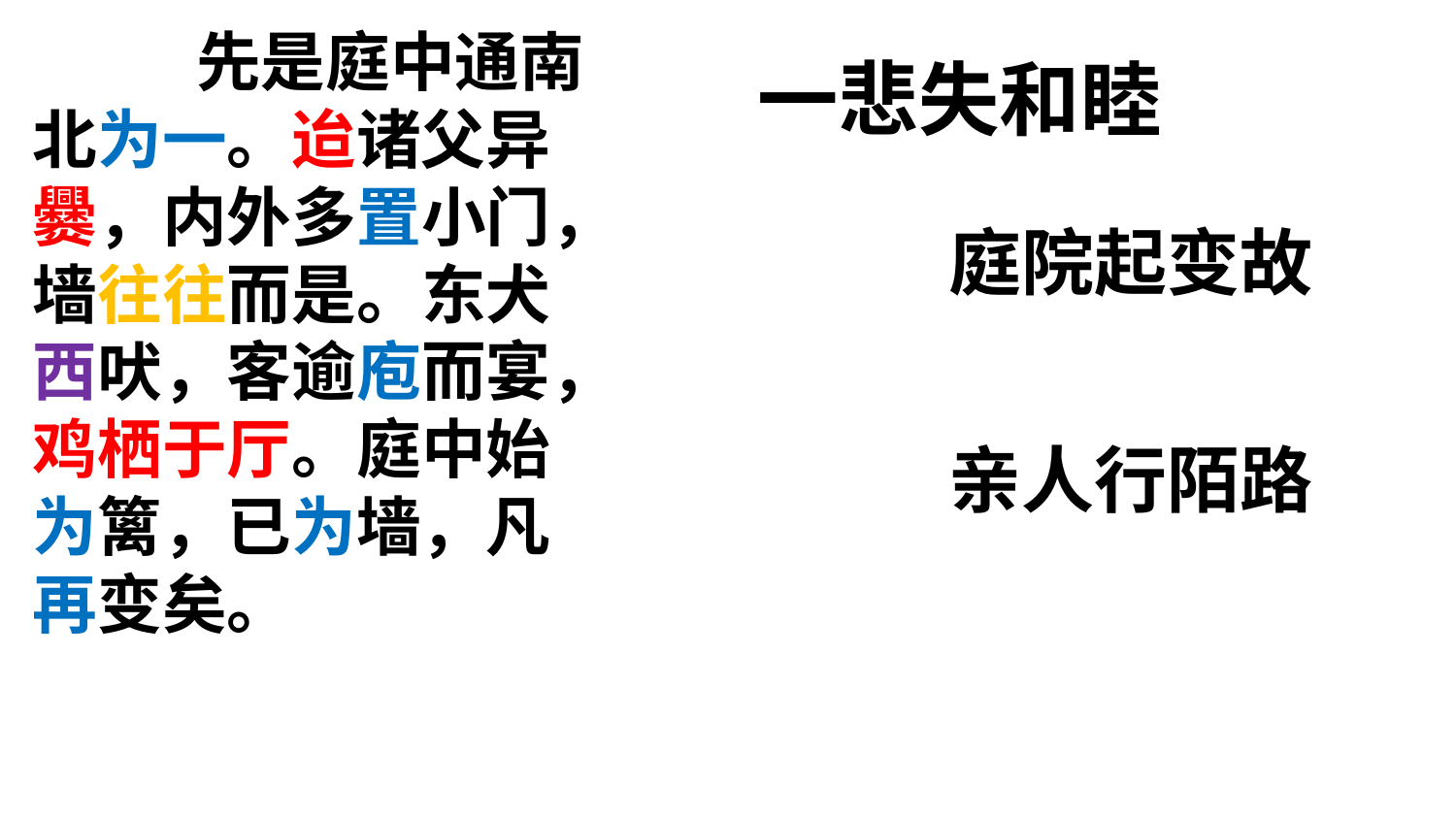

先是庭中通南北为一。迨诸父异爨，内外多置小门，墙往往而是。东犬西吠，客逾庖而宴，鸡栖于厅。庭中始为篱，已为墙，凡再变矣。
一悲失和睦
庭院起变故
亲人行陌路